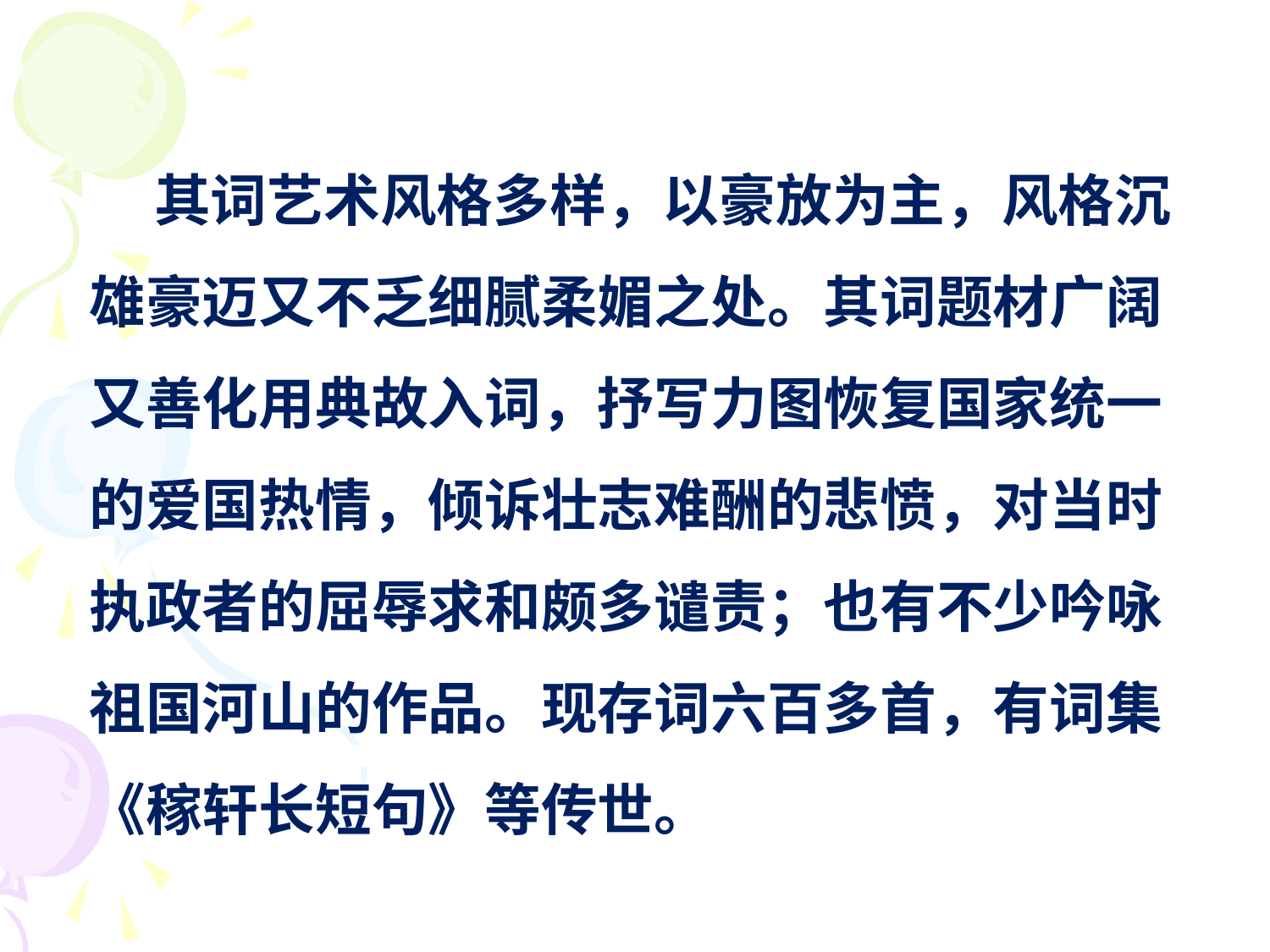

其词艺术风格多样，以豪放为主，风格沉雄豪迈又不乏细腻柔媚之处。其词题材广阔又善化用典故入词，抒写力图恢复国家统一的爱国热情，倾诉壮志难酬的悲愤，对当时执政者的屈辱求和颇多谴责；也有不少吟咏祖国河山的作品。现存词六百多首，有词集《稼轩长短句》等传世。